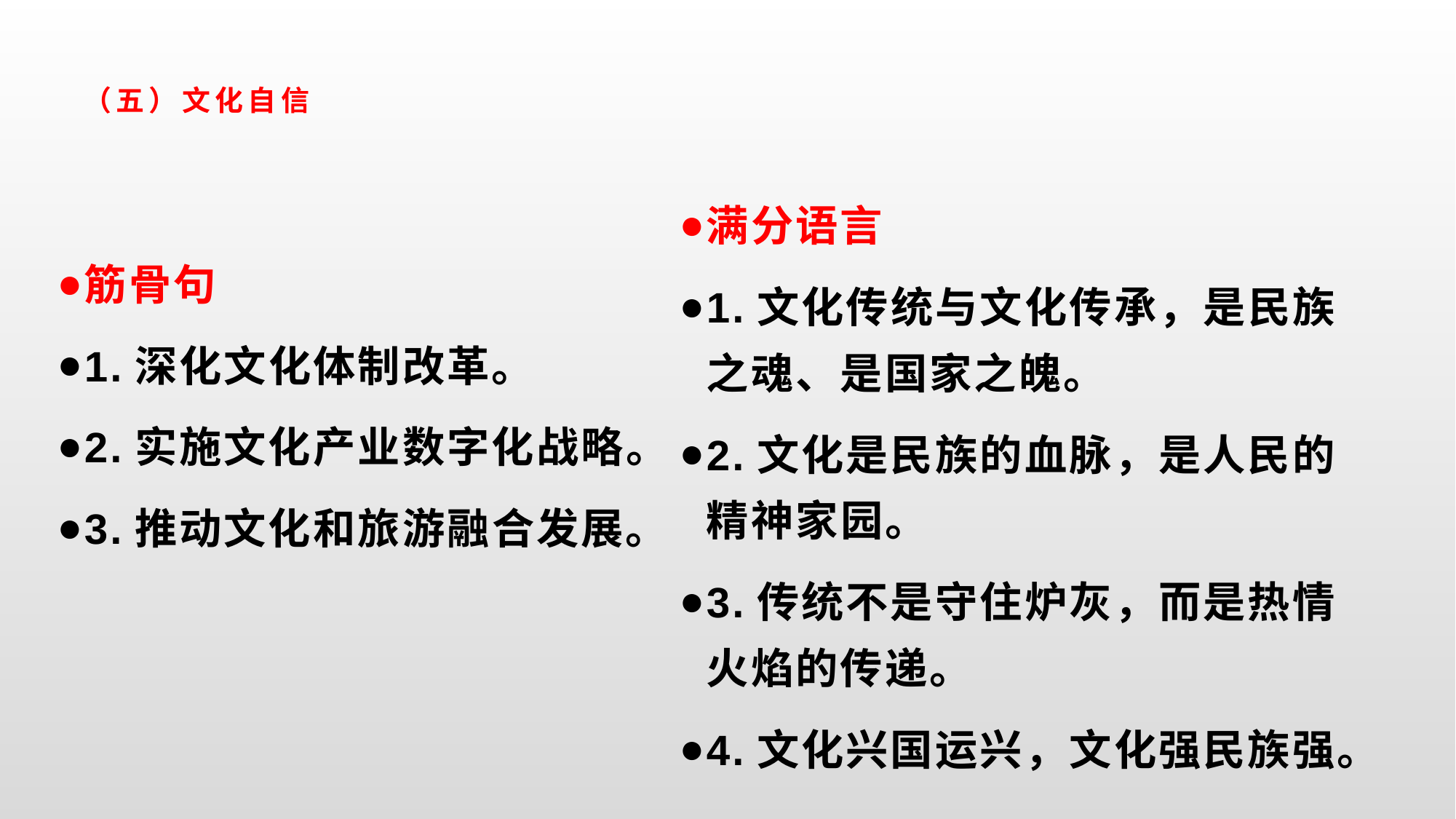

# （五）文化自信

筋骨句
1.深化文化体制改革。
2.实施文化产业数字化战略。
3.推动文化和旅游融合发展。

满分语言
1.文化传统与文化传承，是民族之魂、是国家之魄。
2.文化是民族的血脉，是人民的精神家园。
3.传统不是守住炉灰，而是热情火焰的传递。
4.文化兴国运兴，文化强民族强。